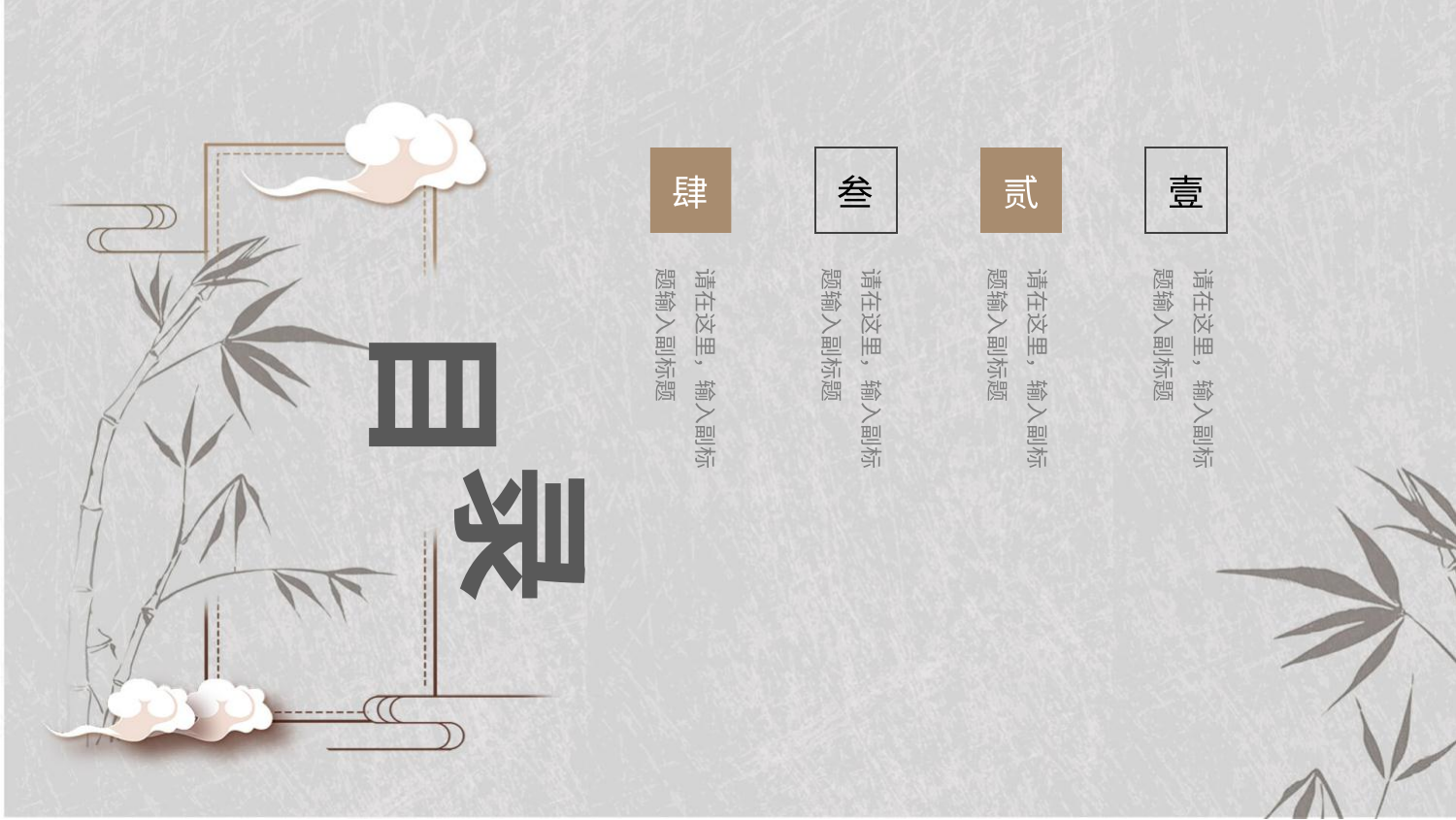

肆
叁
贰
壹
请在这里，输入副标
题输入副标题

请在这里，输入副标
题输入副标题

请在这里，输入副标
题输入副标题

请在这里，输入副标
题输入副标题

目
录